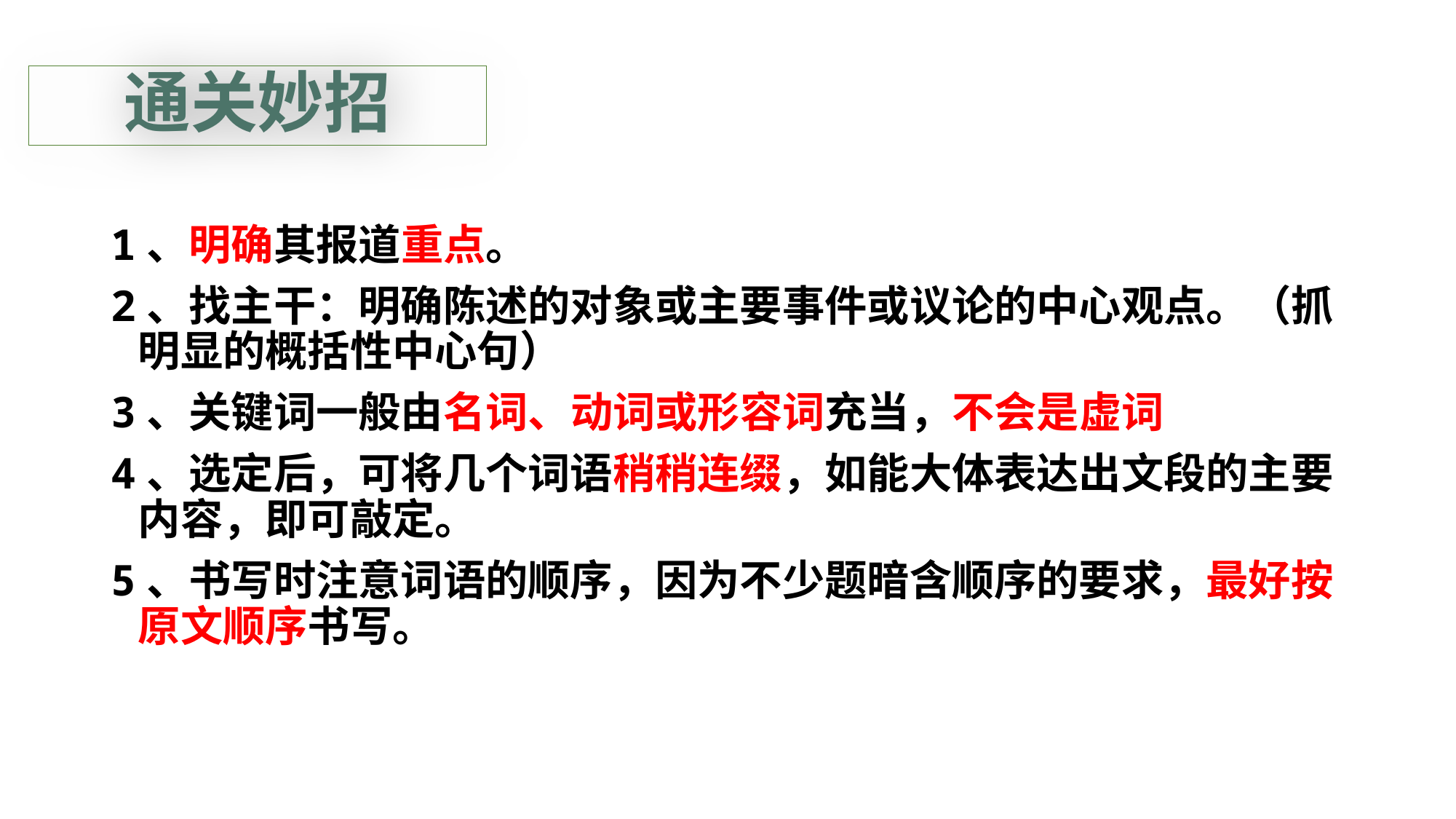

通关妙招
1、明确其报道重点。
2、找主干：明确陈述的对象或主要事件或议论的中心观点。（抓明显的概括性中心句）
3、关键词一般由名词、动词或形容词充当，不会是虚词
4、选定后，可将几个词语稍稍连缀，如能大体表达出文段的主要内容，即可敲定。
5、书写时注意词语的顺序，因为不少题暗含顺序的要求，最好按原文顺序书写。